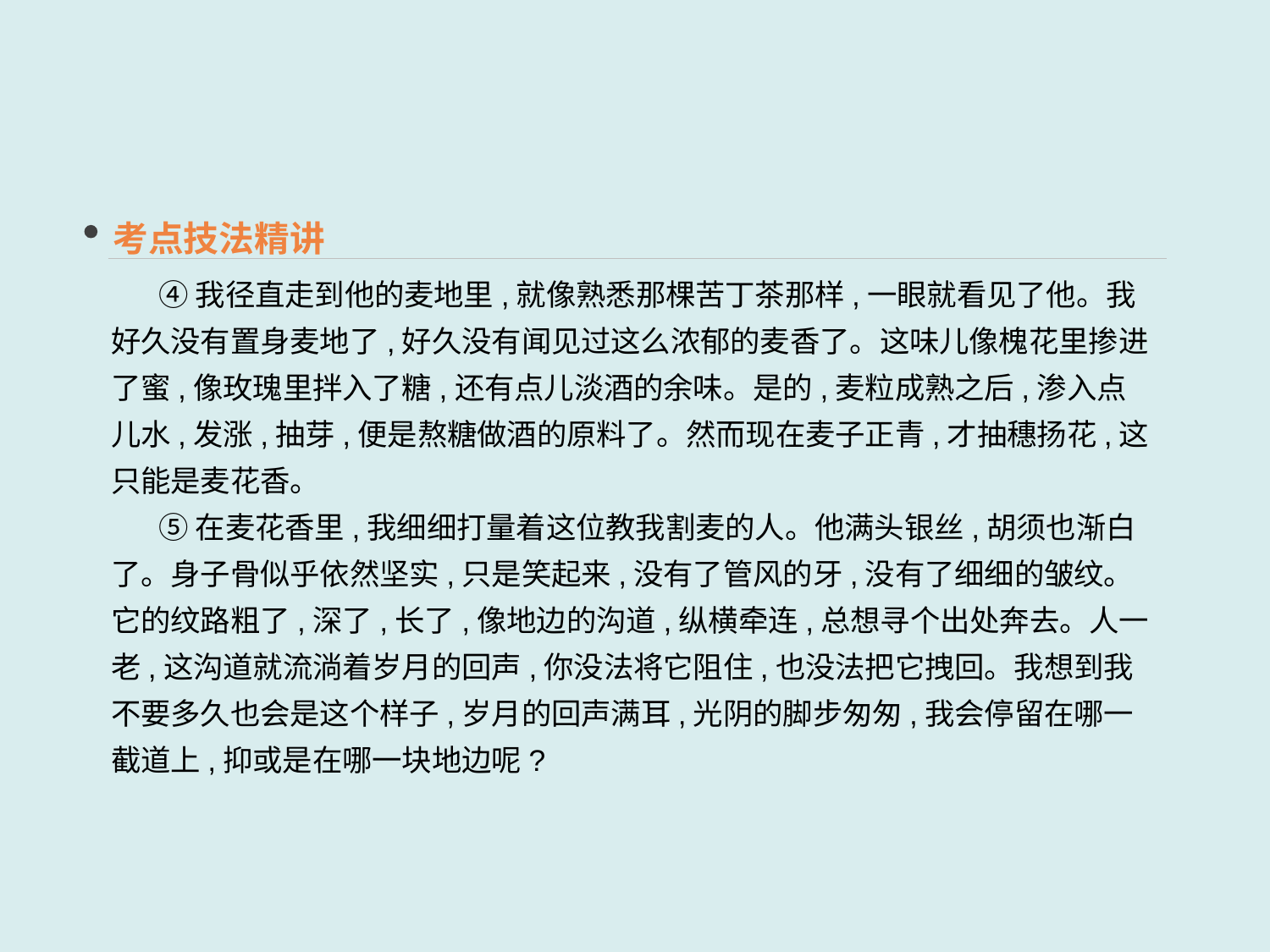

考点技法精讲

       ④我径直走到他的麦地里,就像熟悉那棵苦丁茶那样,一眼就看见了他。我好久没有置身麦地了,好久没有闻见过这么浓郁的麦香了。这味儿像槐花里掺进了蜜,像玫瑰里拌入了糖,还有点儿淡酒的余味。是的,麦粒成熟之后,渗入点儿水,发涨,抽芽,便是熬糖做酒的原料了。然而现在麦子正青,才抽穗扬花,这只能是麦花香。
       ⑤在麦花香里,我细细打量着这位教我割麦的人。他满头银丝,胡须也渐白了。身子骨似乎依然坚实,只是笑起来,没有了管风的牙,没有了细细的皱纹。它的纹路粗了,深了,长了,像地边的沟道,纵横牵连,总想寻个出处奔去。人一老,这沟道就流淌着岁月的回声,你没法将它阻住,也没法把它拽回。我想到我不要多久也会是这个样子,岁月的回声满耳,光阴的脚步匆匆,我会停留在哪一截道上,抑或是在哪一块地边呢?